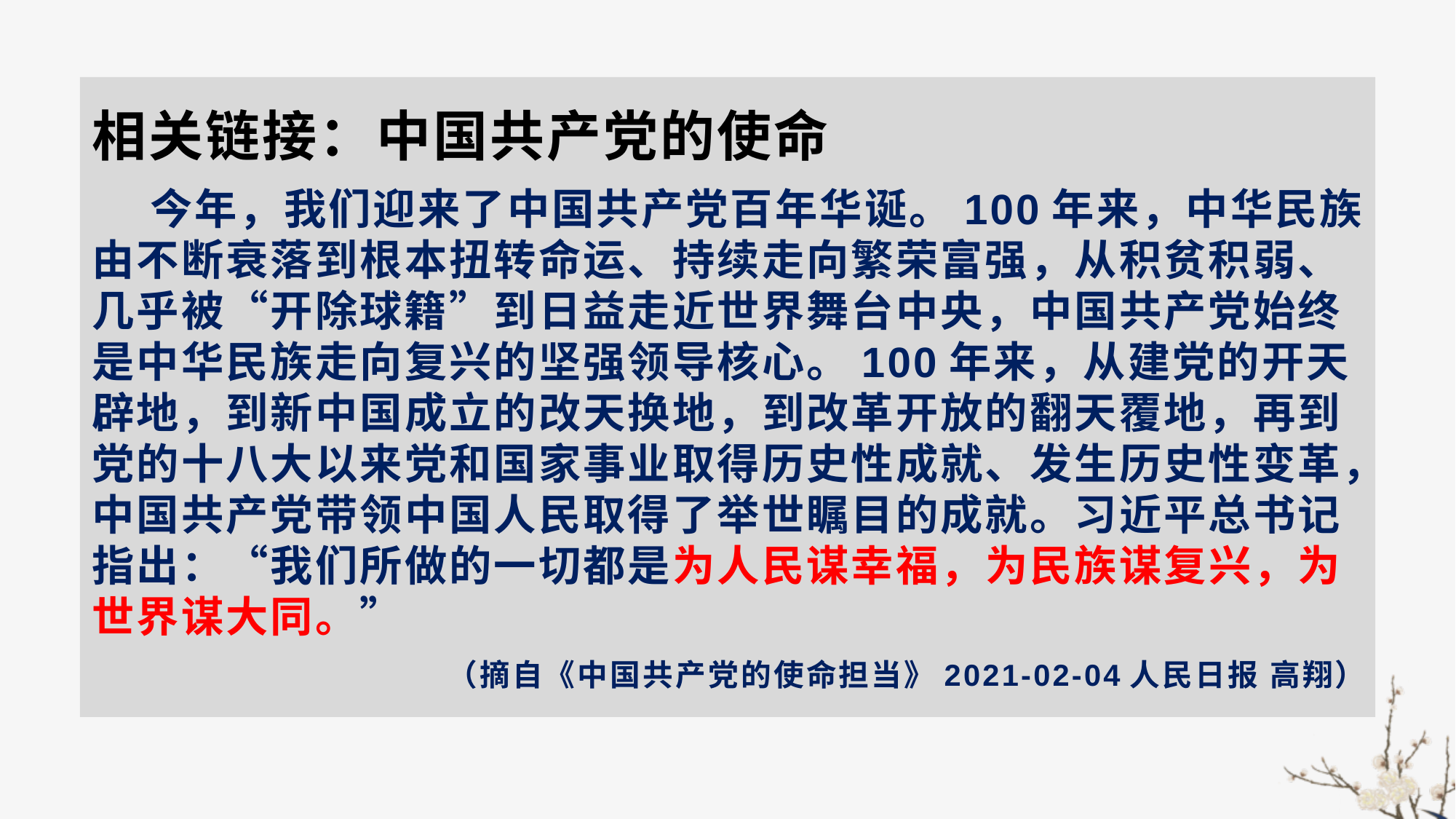

相关链接：中国共产党的使命
    今年，我们迎来了中国共产党百年华诞。100年来，中华民族由不断衰落到根本扭转命运、持续走向繁荣富强，从积贫积弱、几乎被“开除球籍”到日益走近世界舞台中央，中国共产党始终是中华民族走向复兴的坚强领导核心。100年来，从建党的开天辟地，到新中国成立的改天换地，到改革开放的翻天覆地，再到党的十八大以来党和国家事业取得历史性成就、发生历史性变革，中国共产党带领中国人民取得了举世瞩目的成就。习近平总书记指出：“我们所做的一切都是为人民谋幸福，为民族谋复兴，为世界谋大同。”
（摘自《中国共产党的使命担当》2021-02-04人民日报 高翔）